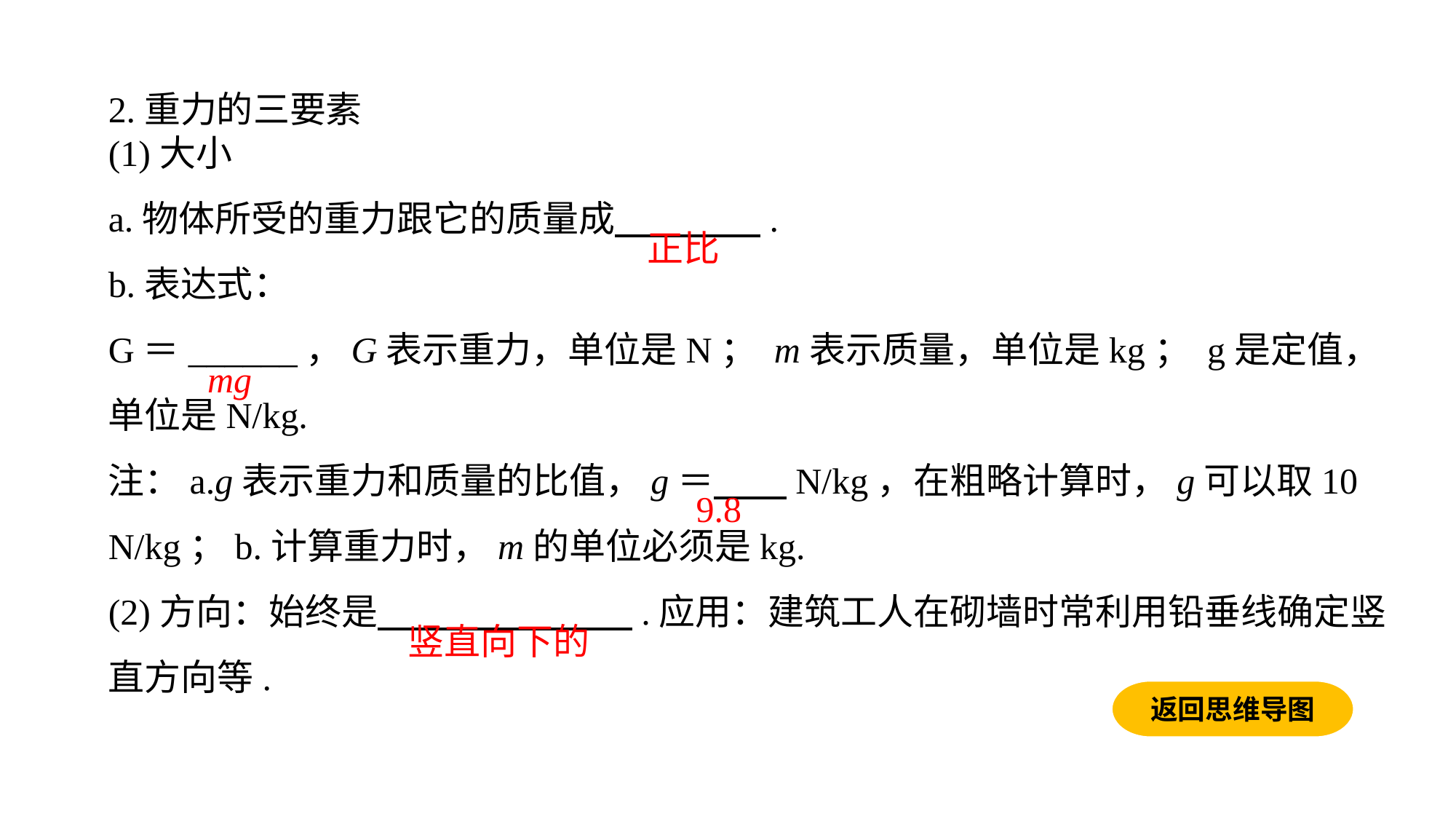

2.重力的三要素(1)大小a.物体所受的重力跟它的质量成　　　　.
b.表达式：G＝______，G表示重力，单位是N； m表示质量，单位是kg； g是定值，单位是N/kg.
注：a.g表示重力和质量的比值，g＝　　N/kg，在粗略计算时，g可以取10 N/kg；b.计算重力时，m的单位必须是kg.(2)方向：始终是　　　　　　　.应用：建筑工人在砌墙时常利用铅垂线确定竖直方向等.
正比
mg
9.8
竖直向下的
返回思维导图